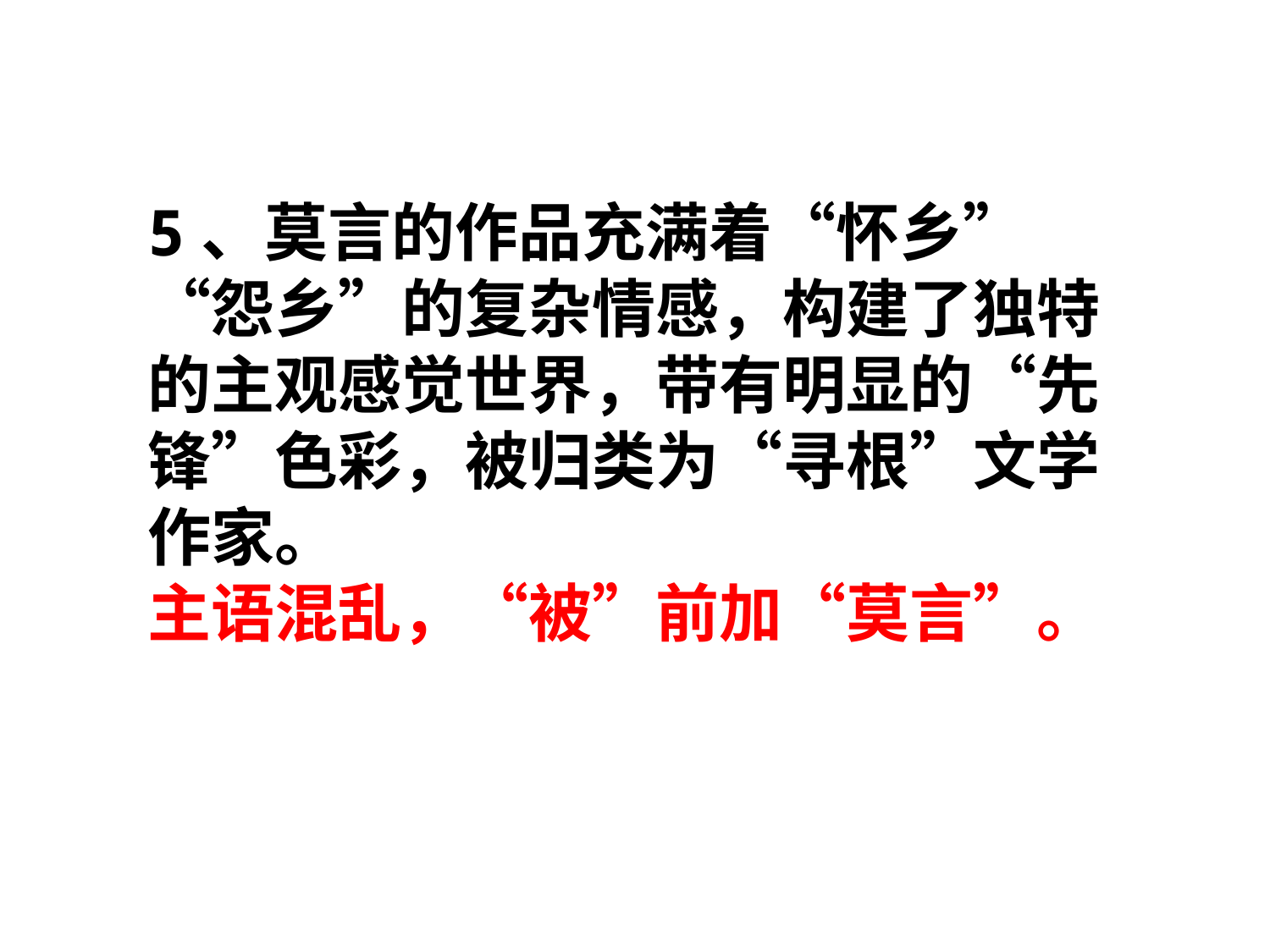

5、莫言的作品充满着“怀乡”“怨乡”的复杂情感，构建了独特的主观感觉世界，带有明显的“先锋”色彩，被归类为“寻根”文学作家。
主语混乱，“被”前加“莫言”。